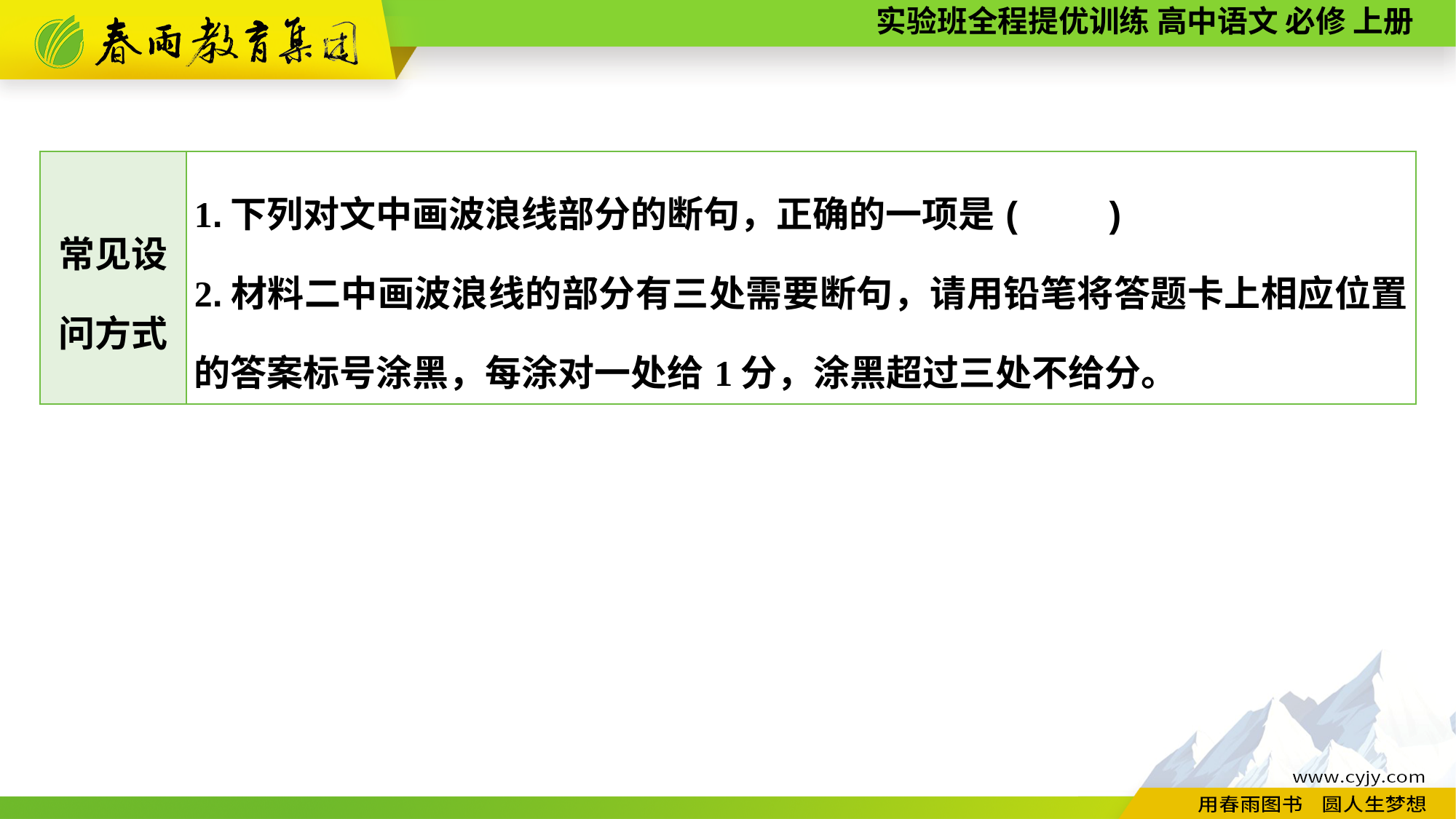

| 常见设 问方式 | 1.下列对文中画波浪线部分的断句，正确的一项是(　　) 2.材料二中画波浪线的部分有三处需要断句，请用铅笔将答题卡上相应位置的答案标号涂黑，每涂对一处给1分，涂黑超过三处不给分。 |
| --- | --- |